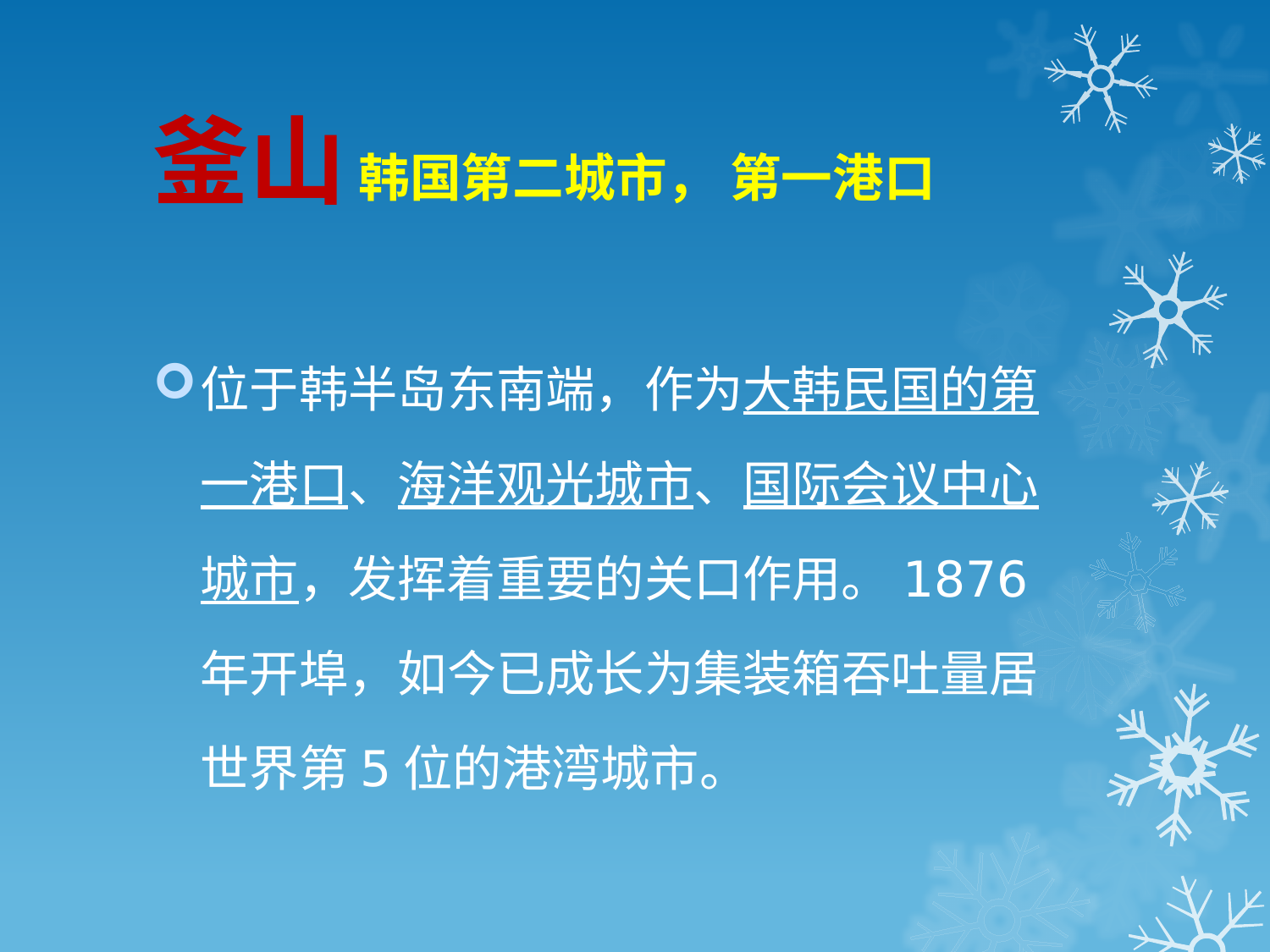

# 釜山 韩国第二城市， 第一港口

位于韩半岛东南端，作为大韩民国的第一港口、海洋观光城市、国际会议中心城市，发挥着重要的关口作用。1876年开埠，如今已成长为集装箱吞吐量居世界第5位的港湾城市。